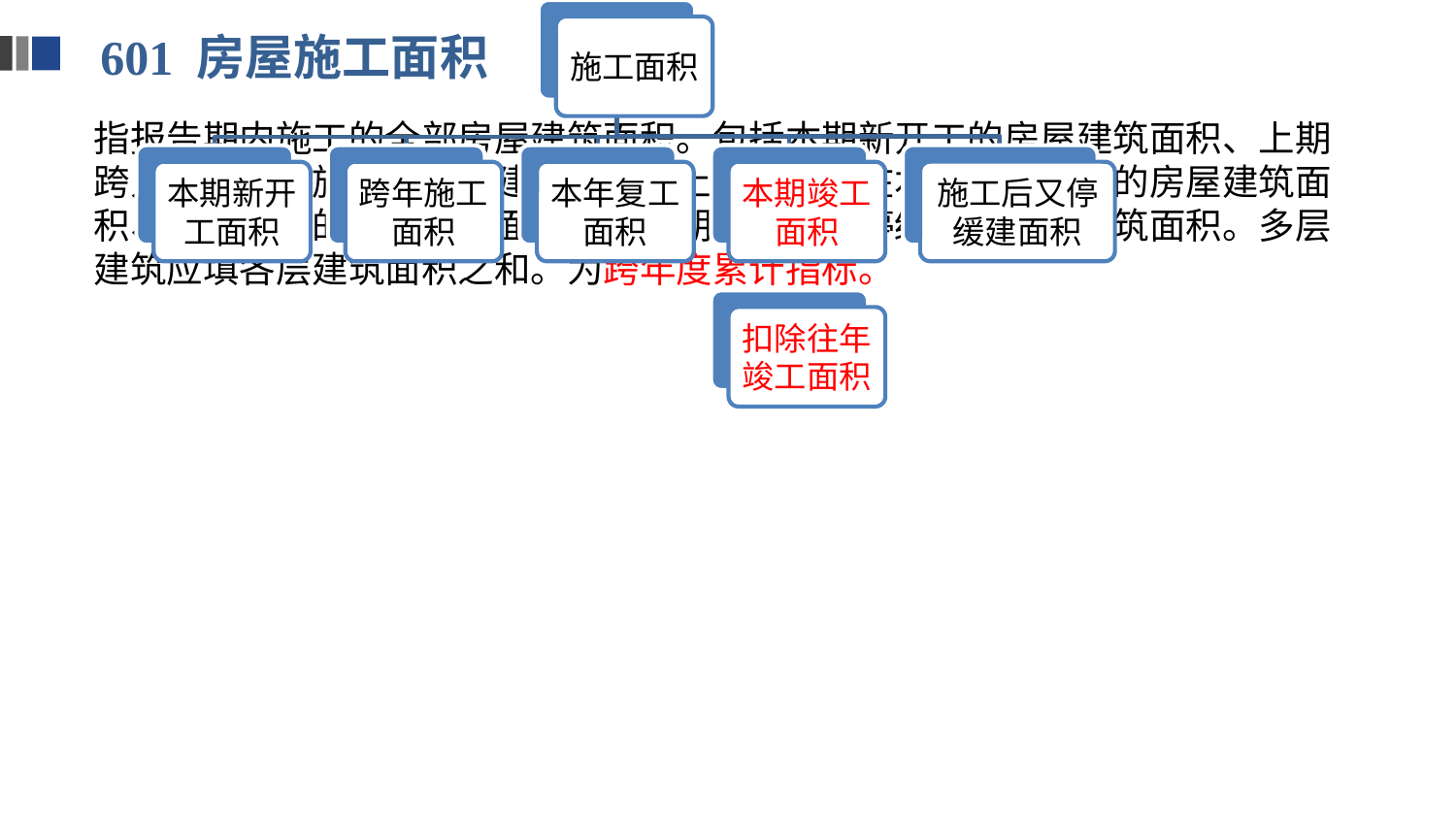

601 房屋施工面积

指报告期内施工的全部房屋建筑面积。包括本期新开工的房屋建筑面积、上期跨入本期继续施工的房屋建筑面积、上期停缓建在本期恢复施工的房屋建筑面积、本期竣工的房屋建筑面积以及本期施工后又停缓建的房屋建筑面积。多层建筑应填各层建筑面积之和。为跨年度累计指标。
施工面积
本期新开工面积
跨年施工面积
本年复工面积
本期竣工面积
扣除往年竣工面积
施工后又停缓建面积